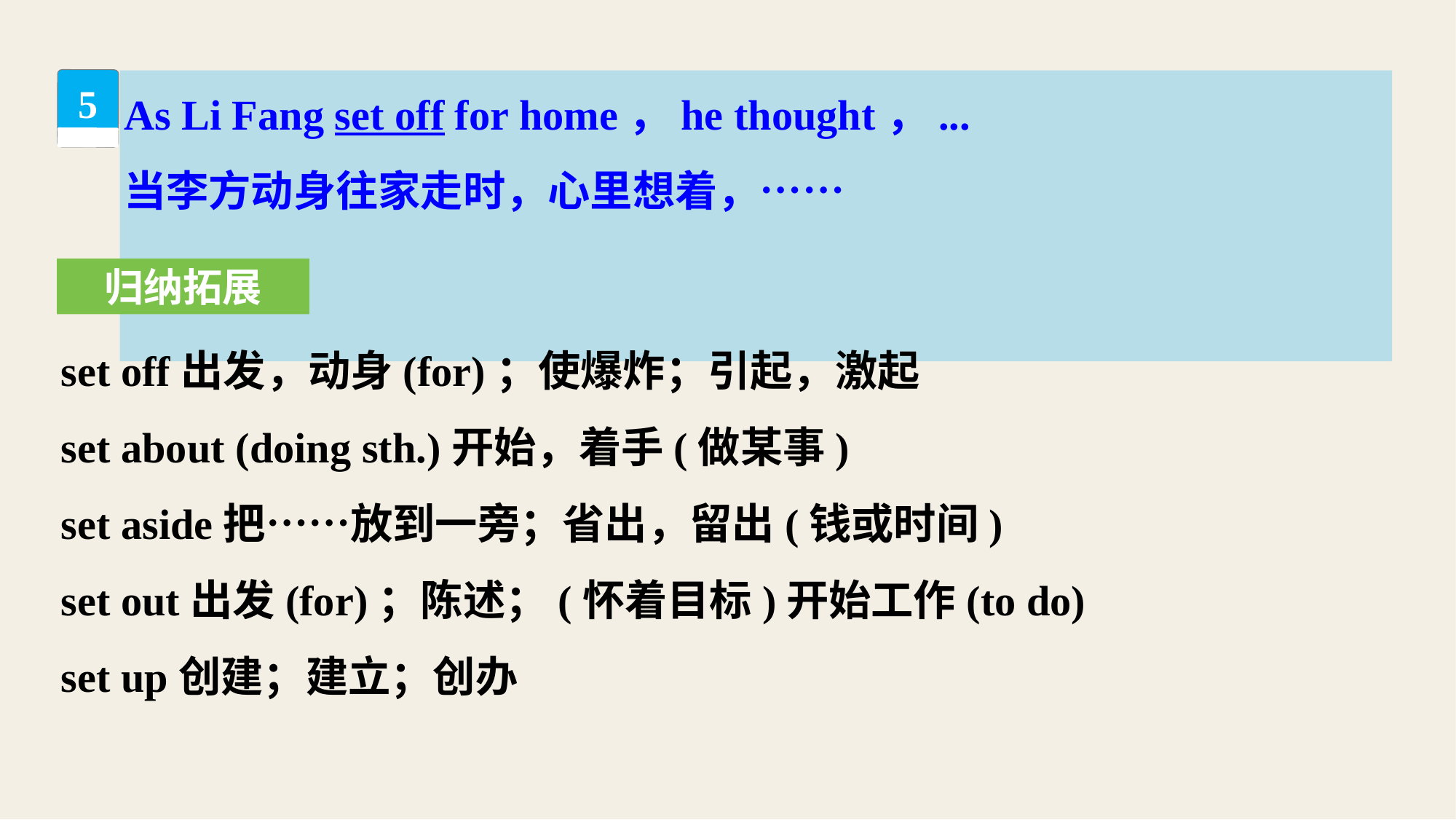

As Li Fang set off for home，he thought，...
当李方动身往家走时，心里想着，……

5

归纳拓展
set off出发，动身(for)；使爆炸；引起，激起
set about (doing sth.)开始，着手(做某事)
set aside把……放到一旁；省出，留出(钱或时间)
set out出发(for)；陈述；(怀着目标)开始工作(to do)
set up创建；建立；创办